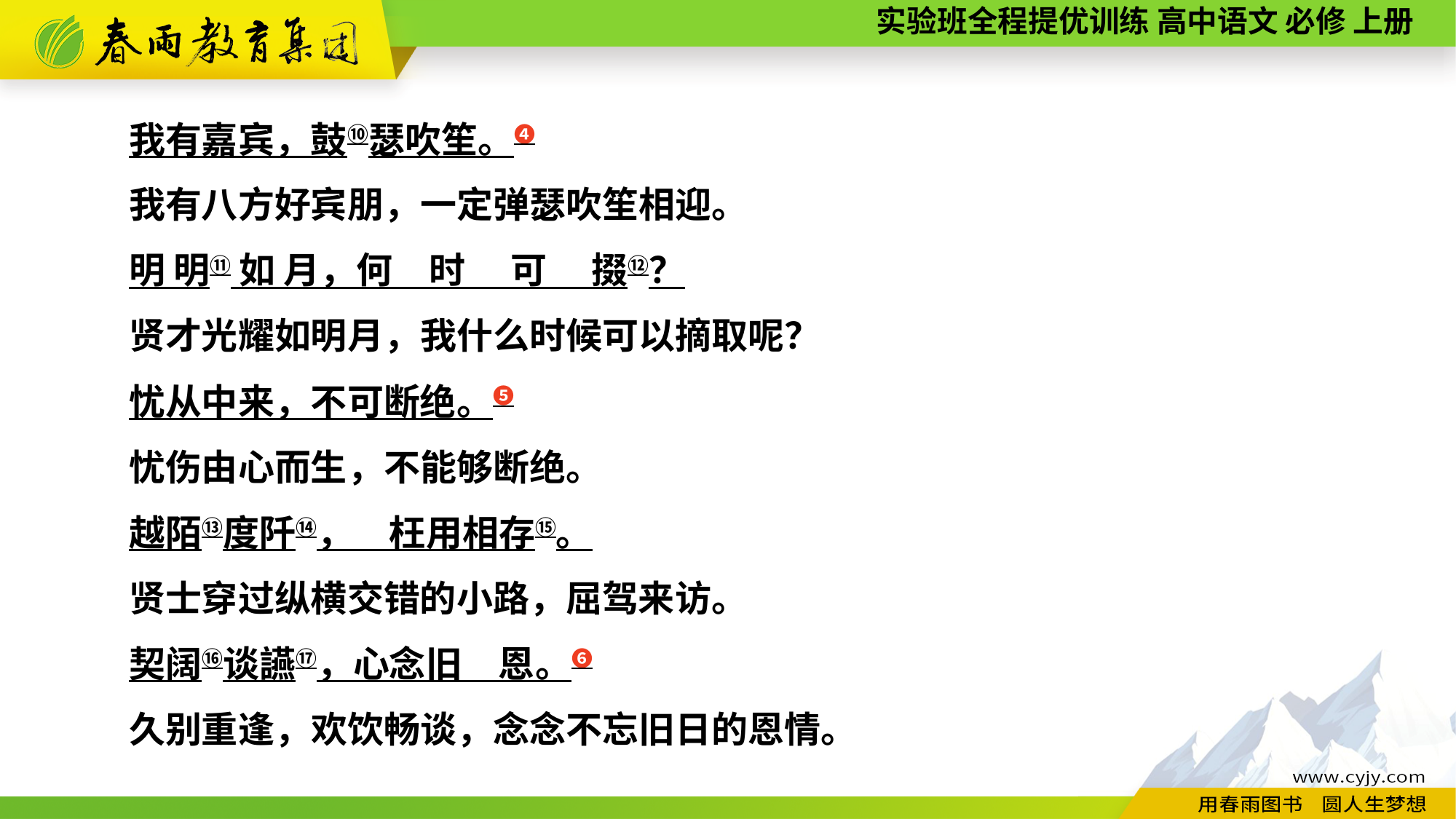

我有嘉宾，鼓⑩瑟吹笙。❹
我有八方好宾朋，一定弹瑟吹笙相迎。
明 明⑪ 如 月，何　时　 可　 掇⑫？
贤才光耀如明月，我什么时候可以摘取呢？
忧从中来，不可断绝。❺
忧伤由心而生，不能够断绝。
越陌⑬度阡⑭，　枉用相存⑮。
贤士穿过纵横交错的小路，屈驾来访。
契阔⑯谈讌⑰，心念旧　恩。❻
久别重逢，欢饮畅谈，念念不忘旧日的恩情。